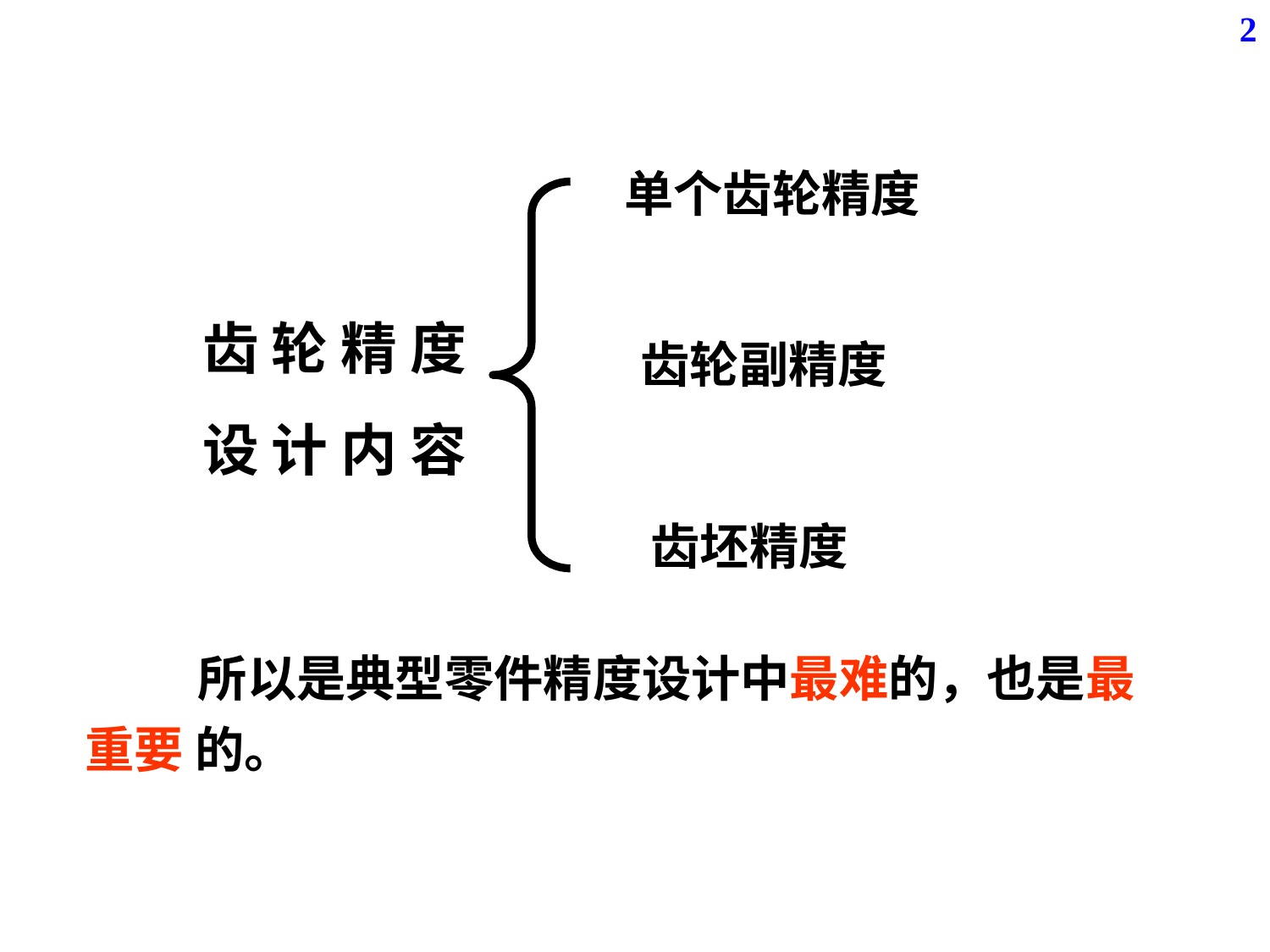

2
单个齿轮精度

  齿 轮 精 度
  设 计 内 容
齿轮副精度
齿坯精度
         所以是典型零件精度设计中最难的，也是最重要 的。